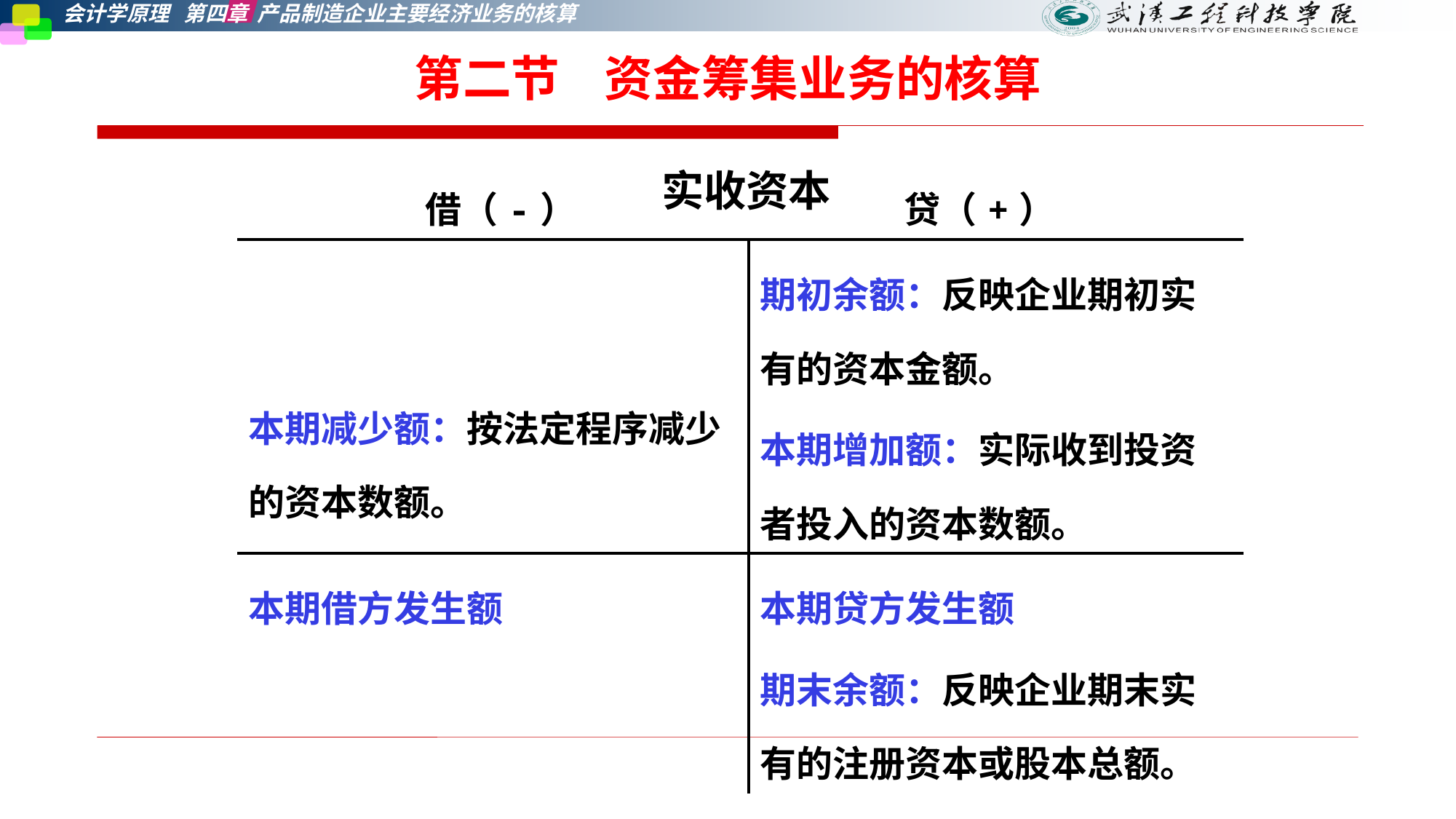

第二节    资金筹集业务的核算
实收资本
| 借（-） 贷（+） |  |
| --- | --- |
| 本期减少额：按法定程序减少的资本数额。 | 期初余额：反映企业期初实有的资本金额。 本期增加额：实际收到投资者投入的资本数额。 |
| 本期借方发生额 | 本期贷方发生额 期末余额：反映企业期末实有的注册资本或股本总额。 |